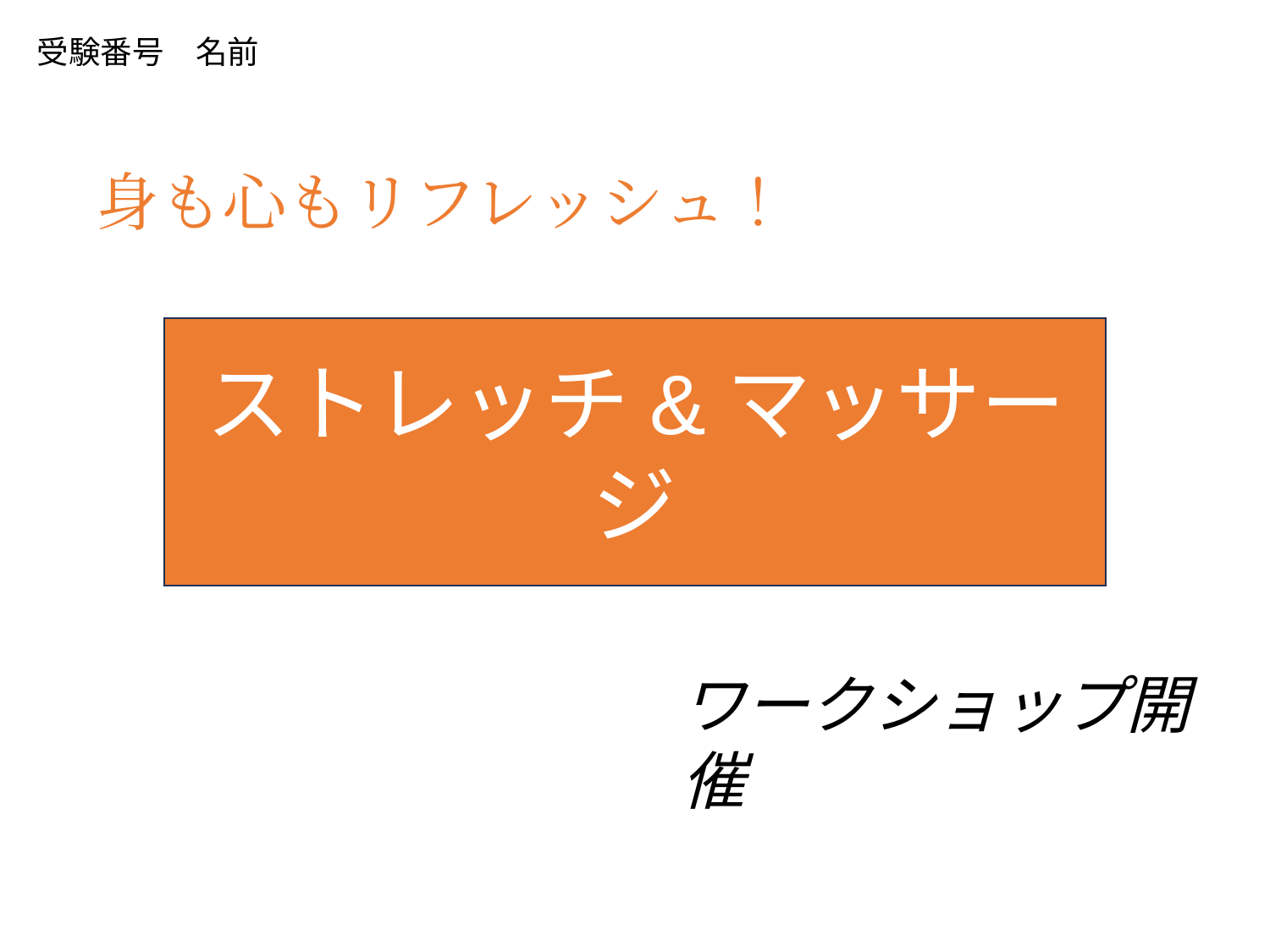

受験番号　名前
身も心もリフレッシュ！
ストレッチ&マッサージ
ワークショップ開催